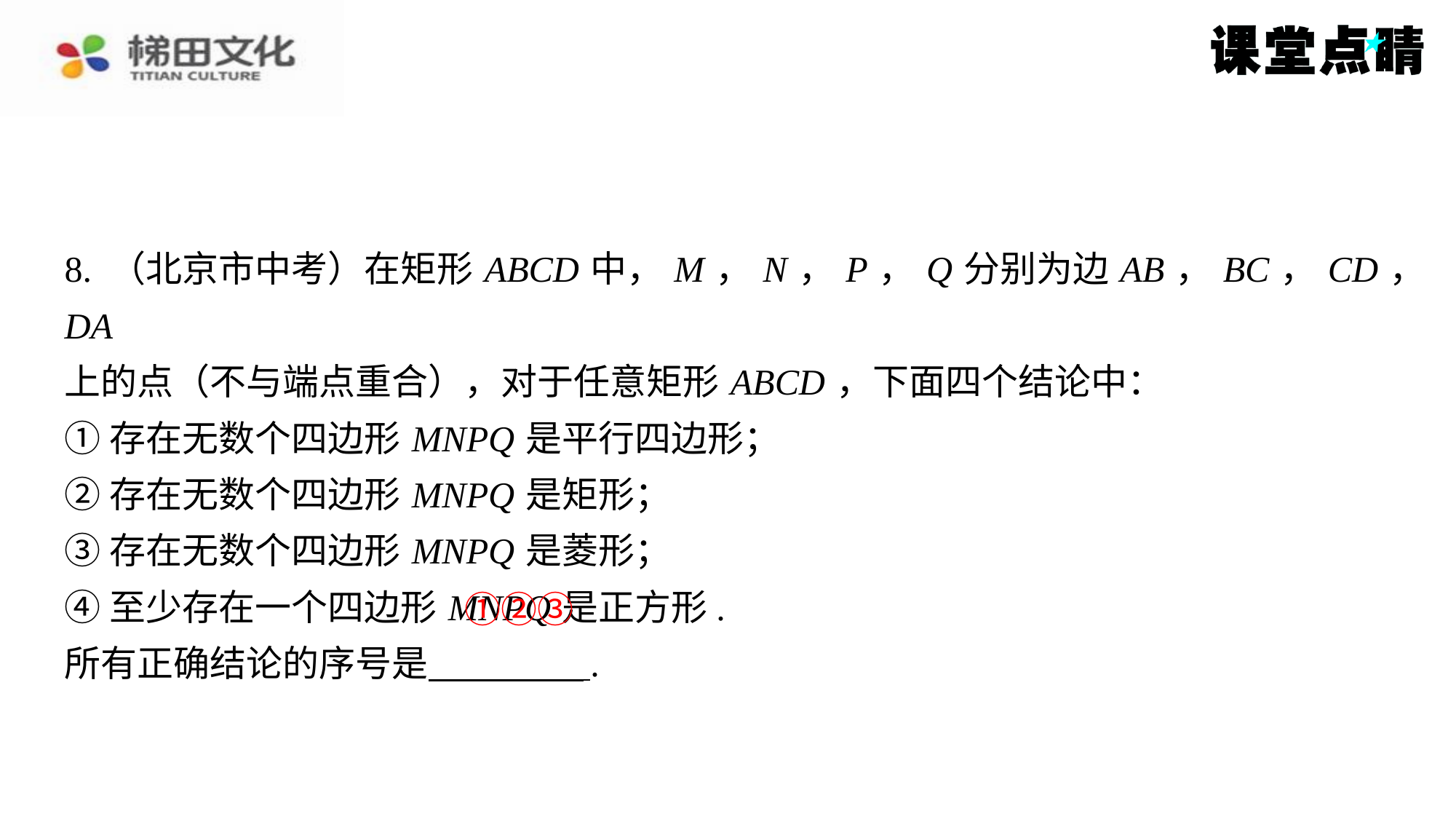

8. （北京市中考）在矩形 ABCD 中， M ， N ， P ， Q 分别为边 AB ， BC ， CD ， DA
上的点（不与端点重合），对于任意矩形 ABCD ，下面四个结论中：
①存在无数个四边形 MNPQ 是平行四边形；
②存在无数个四边形 MNPQ 是矩形；
③存在无数个四边形 MNPQ 是菱形；
④至少存在一个四边形 MNPQ 是正方形.
所有正确结论的序号是                        ⁠.
①②③